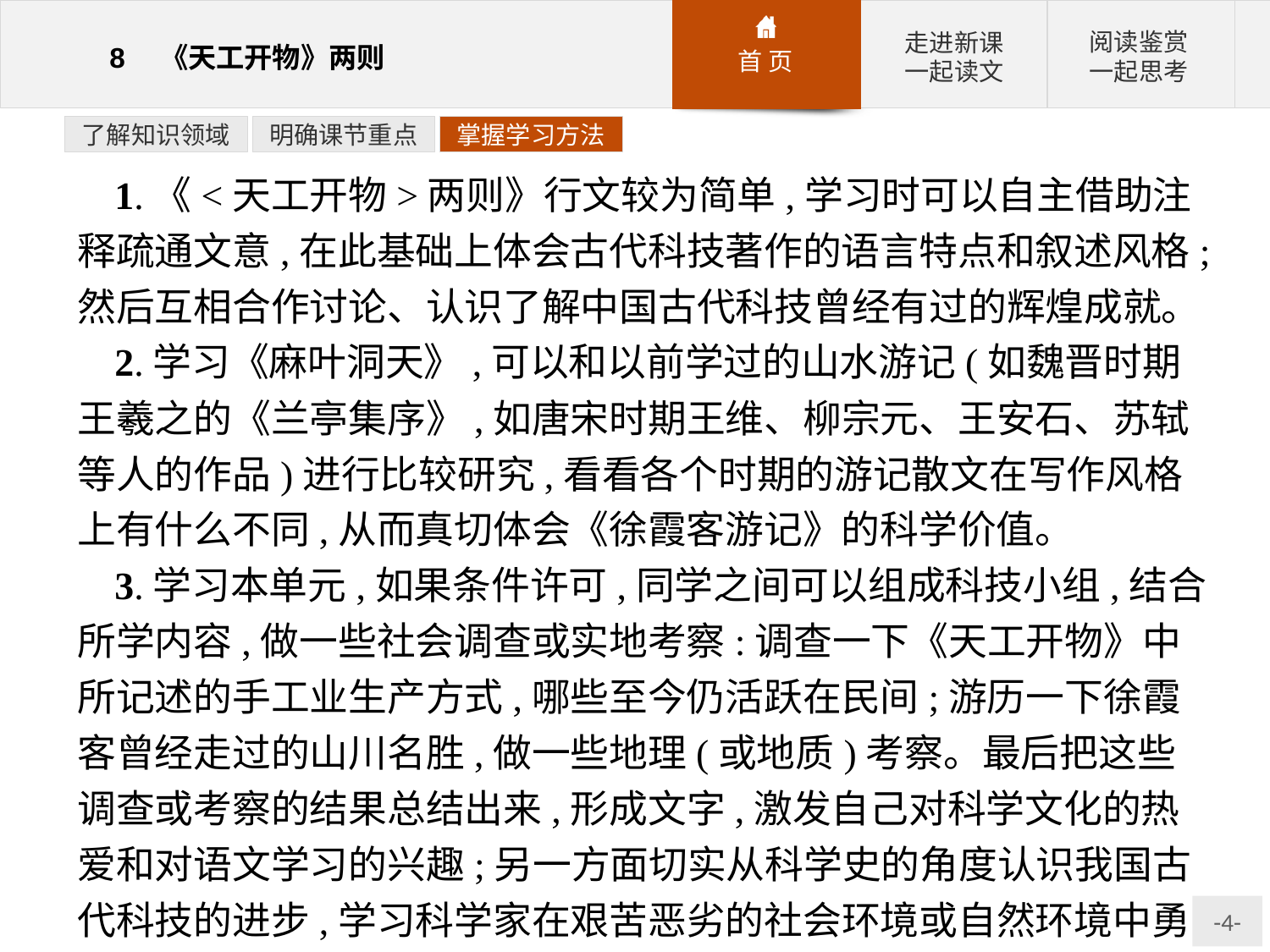

了解知识领域
明确课节重点
掌握学习方法
1.《<天工开物>两则》行文较为简单,学习时可以自主借助注释疏通文意,在此基础上体会古代科技著作的语言特点和叙述风格;然后互相合作讨论、认识了解中国古代科技曾经有过的辉煌成就。
2.学习《麻叶洞天》,可以和以前学过的山水游记(如魏晋时期王羲之的《兰亭集序》,如唐宋时期王维、柳宗元、王安石、苏轼等人的作品)进行比较研究,看看各个时期的游记散文在写作风格上有什么不同,从而真切体会《徐霞客游记》的科学价值。
3.学习本单元,如果条件许可,同学之间可以组成科技小组,结合所学内容,做一些社会调查或实地考察:调查一下《天工开物》中所记述的手工业生产方式,哪些至今仍活跃在民间;游历一下徐霞客曾经走过的山川名胜,做一些地理(或地质)考察。最后把这些调查或考察的结果总结出来,形成文字,激发自己对科学文化的热爱和对语文学习的兴趣;另一方面切实从科学史的角度认识我国古代科技的进步,学习科学家在艰苦恶劣的社会环境或自然环境中勇于求索的精神。